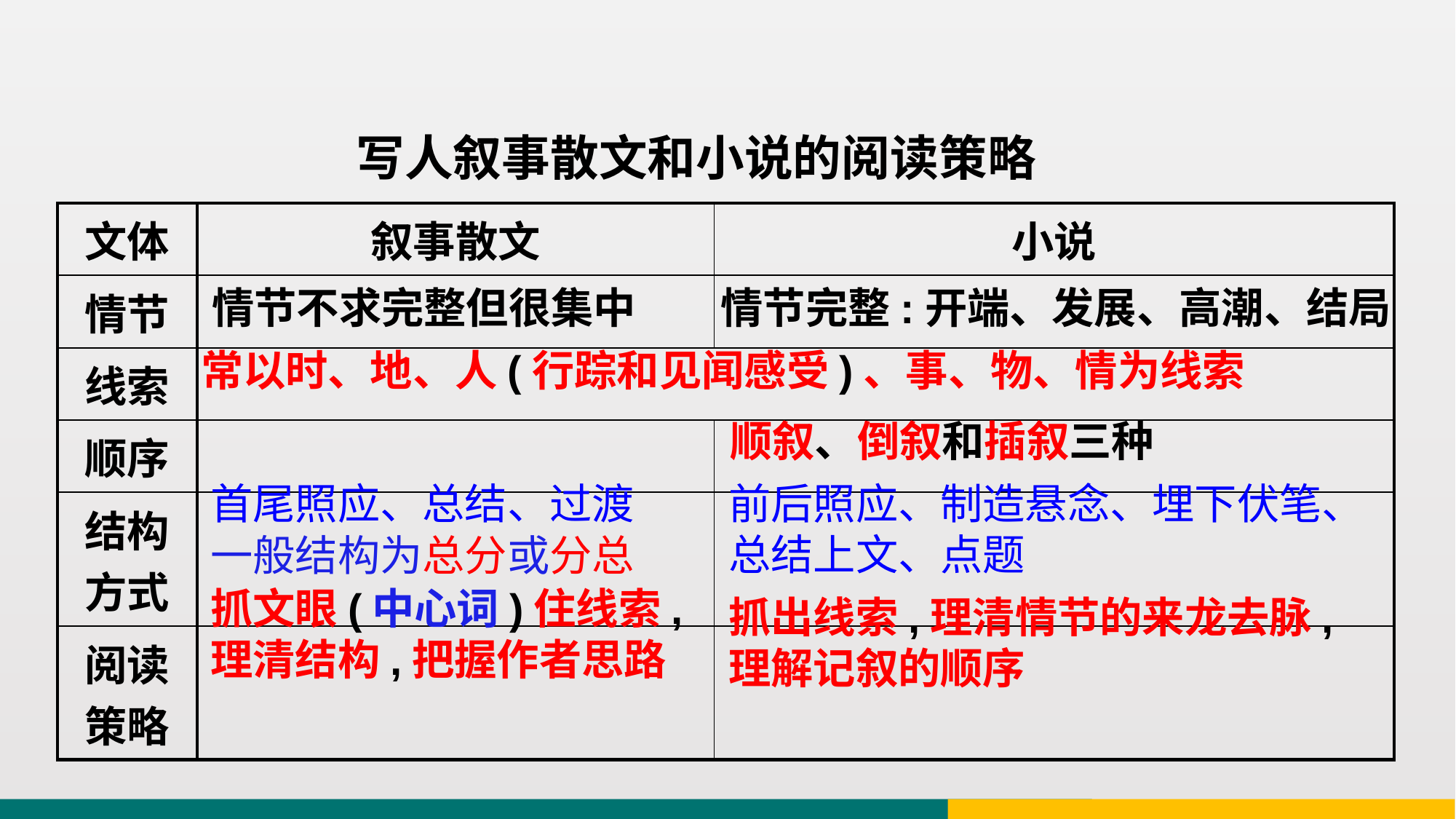

写人叙事散文和小说的阅读策略
| 文体 | 叙事散文 | 小说 |
| --- | --- | --- |
| 情节 |  |  |
| 线索 |  |  |
| 顺序 |  |  |
| 结构方式 |  |  |
| 阅读策略 |  |  |
情节不求完整但很集中
情节完整:开端、发展、高潮、结局
常以时、地、人(行踪和见闻感受)、事、物、情为线索
顺叙、倒叙和插叙三种
首尾照应、总结、过渡
前后照应、制造悬念、埋下伏笔、总结上文、点题
一般结构为总分或分总
抓文眼(中心词)住线索,理清结构,把握作者思路
抓出线索,理清情节的来龙去脉,理解记叙的顺序